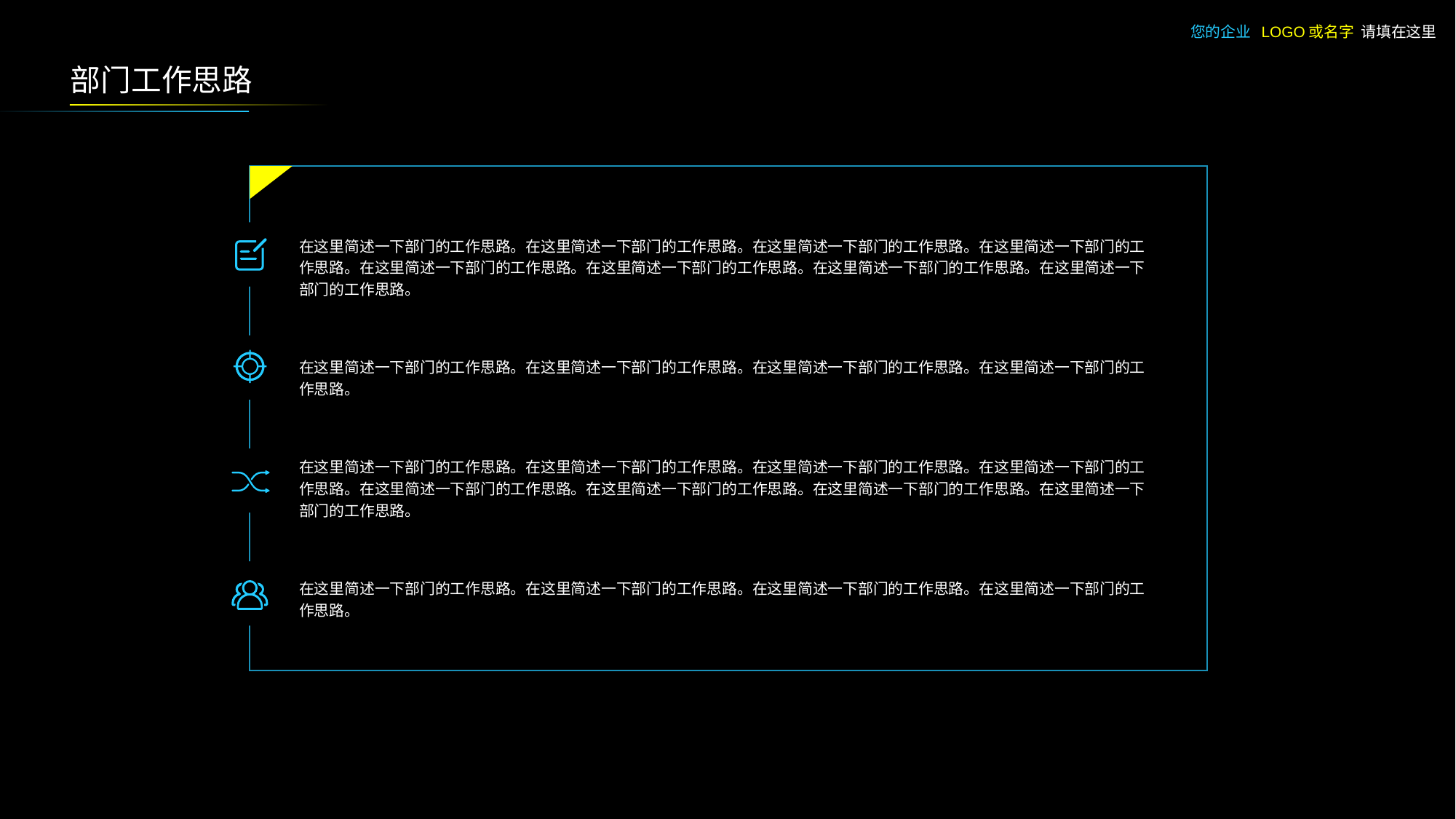

您的企业  LOGO或名字  请填在这里
部门工作思路

在这里简述一下部门的工作思路。在这里简述一下部门的工作思路。在这里简述一下部门的工作思路。在这里简述一下部门的工作思路。在这里简述一下部门的工作思路。在这里简述一下部门的工作思路。在这里简述一下部门的工作思路。在这里简述一下部门的工作思路。

在这里简述一下部门的工作思路。在这里简述一下部门的工作思路。在这里简述一下部门的工作思路。在这里简述一下部门的工作思路。

在这里简述一下部门的工作思路。在这里简述一下部门的工作思路。在这里简述一下部门的工作思路。在这里简述一下部门的工作思路。在这里简述一下部门的工作思路。在这里简述一下部门的工作思路。在这里简述一下部门的工作思路。在这里简述一下部门的工作思路。

在这里简述一下部门的工作思路。在这里简述一下部门的工作思路。在这里简述一下部门的工作思路。在这里简述一下部门的工作思路。